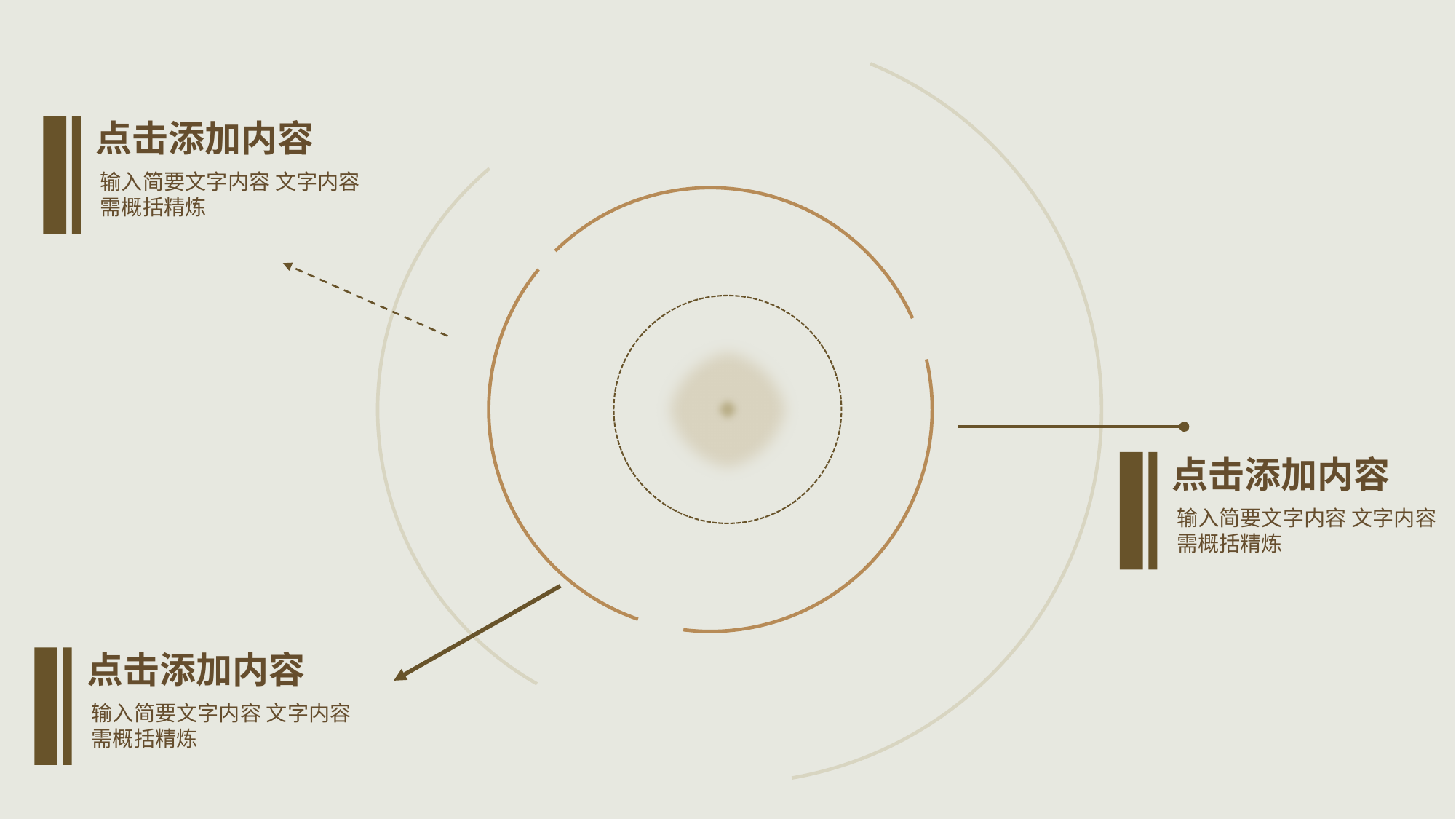

点击添加内容

输入简要文字内容 文字内容需概括精炼

点击添加内容

输入简要文字内容 文字内容需概括精炼
点击添加内容

输入简要文字内容 文字内容需概括精炼